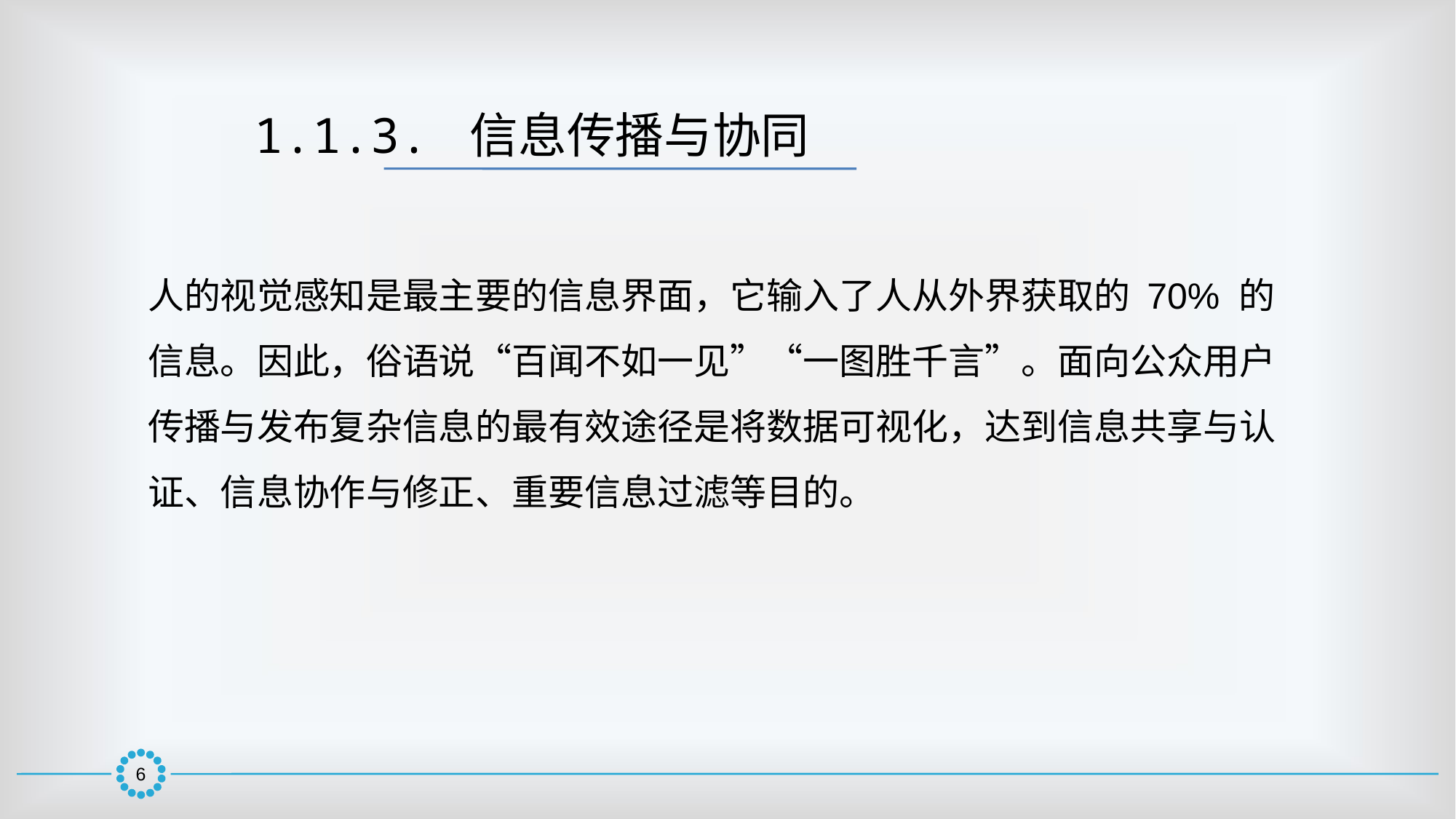

1.1.3. 信息传播与协同

人的视觉感知是最主要的信息界面，它输入了人从外界获取的 70% 的信息。因此，俗语说“百闻不如一见”“一图胜千言”。面向公众用户传播与发布复杂信息的最有效途径是将数据可视化，达到信息共享与认证、信息协作与修正、重要信息过滤等目的。

6